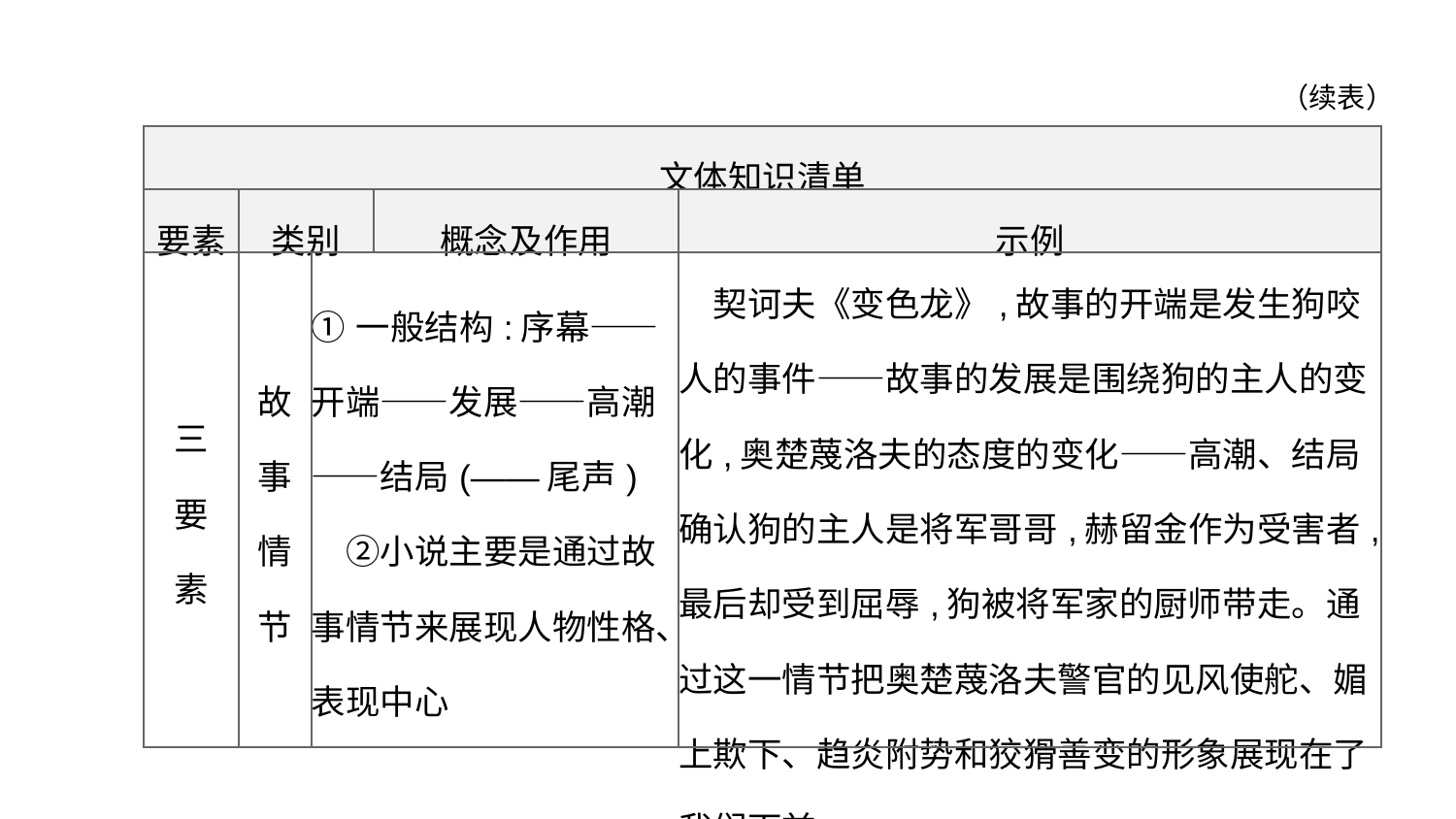

（续表）
| 文体知识清单 |  |  |  |  |
| --- | --- | --- | --- | --- |
| 要素 | 类别 |  | 概念及作用 | 示例 |
| 三 要 素 | 故 事 情 节 | ①一般结构:序幕——开端——发展——高潮——结局(——尾声) 　②小说主要是通过故事情节来展现人物性格、表现中心 |  | 契诃夫《变色龙》,故事的开端是发生狗咬人的事件——故事的发展是围绕狗的主人的变化,奥楚蔑洛夫的态度的变化——高潮、结局确认狗的主人是将军哥哥,赫留金作为受害者,最后却受到屈辱,狗被将军家的厨师带走。通过这一情节把奥楚蔑洛夫警官的见风使舵、媚上欺下、趋炎附势和狡猾善变的形象展现在了我们面前 |